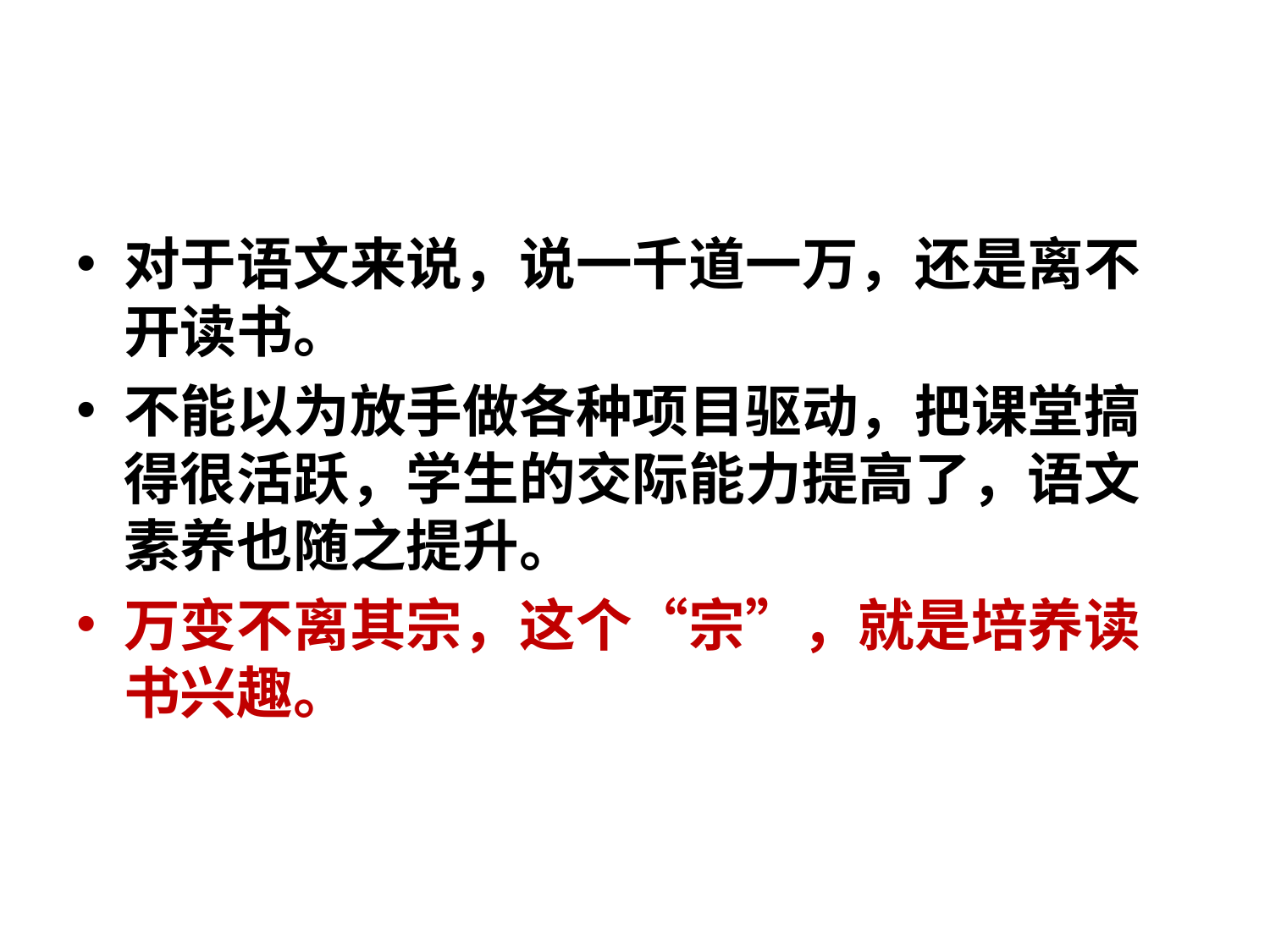

#
对于语文来说，说一千道一万，还是离不开读书。
不能以为放手做各种项目驱动，把课堂搞得很活跃，学生的交际能力提高了，语文素养也随之提升。
万变不离其宗，这个“宗”，就是培养读书兴趣。